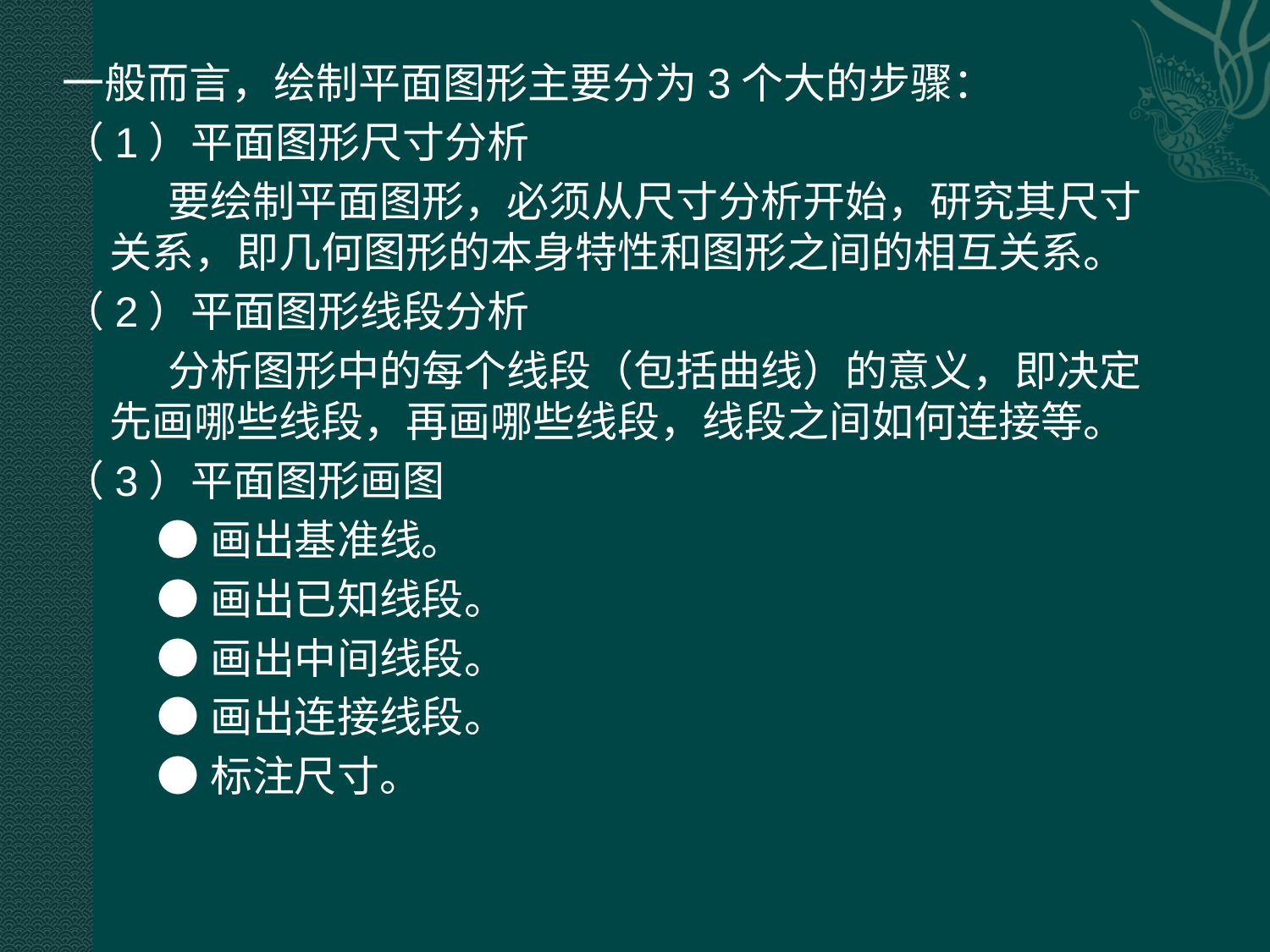

一般而言，绘制平面图形主要分为3个大的步骤：
（1）平面图形尺寸分析
          要绘制平面图形，必须从尺寸分析开始，研究其尺寸关系，即几何图形的本身特性和图形之间的相互关系。
（2）平面图形线段分析
          分析图形中的每个线段（包括曲线）的意义，即决定先画哪些线段，再画哪些线段，线段之间如何连接等。
（3）平面图形画图
          ●画出基准线。
          ●画出已知线段。
          ●画出中间线段。
          ●画出连接线段。
          ●标注尺寸。